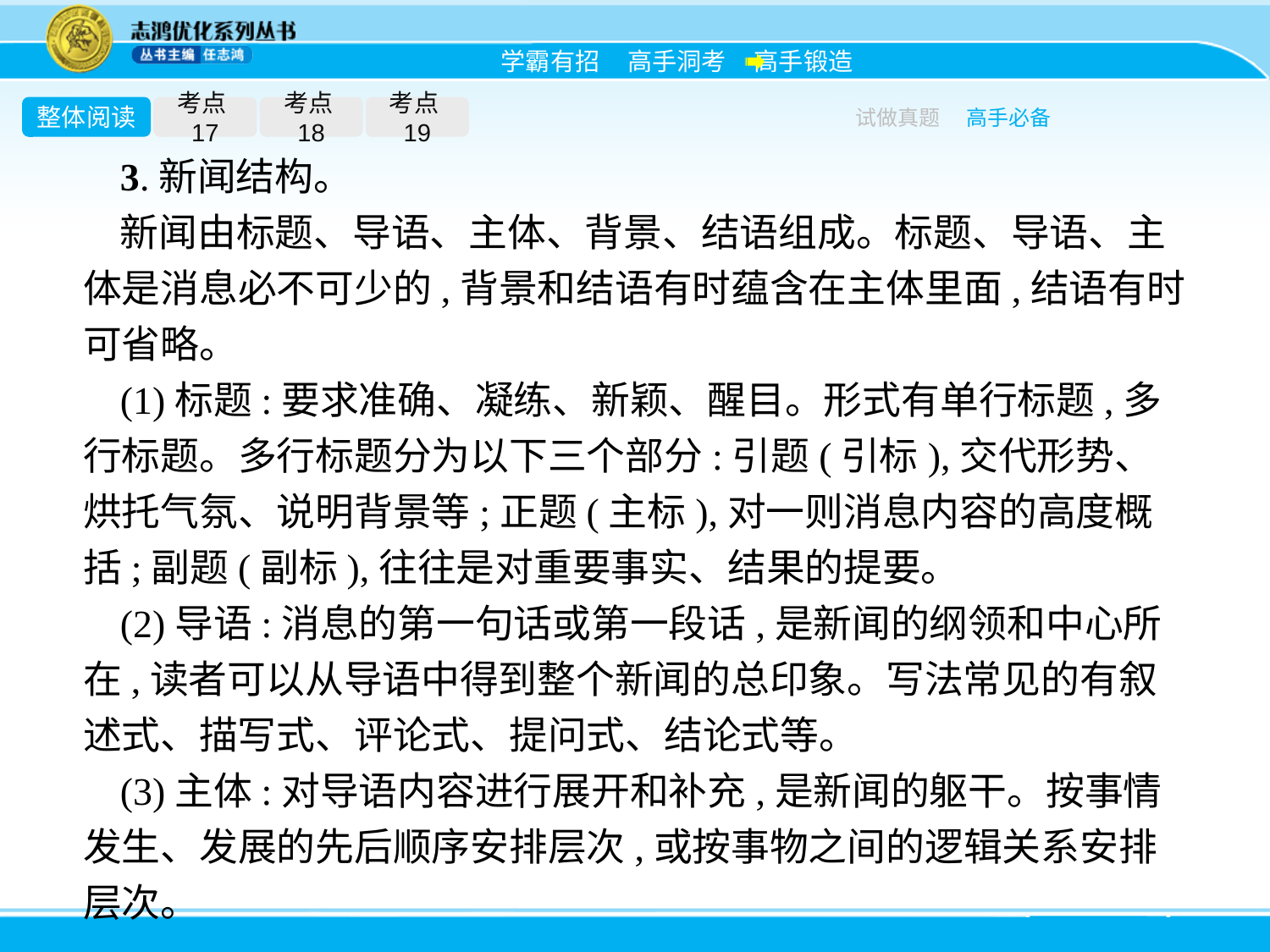

整体阅读
考点17
考点18
考点19
试做真题
高手必备
3.新闻结构。
新闻由标题、导语、主体、背景、结语组成。标题、导语、主体是消息必不可少的,背景和结语有时蕴含在主体里面,结语有时可省略。
(1)标题:要求准确、凝练、新颖、醒目。形式有单行标题,多行标题。多行标题分为以下三个部分:引题(引标),交代形势、烘托气氛、说明背景等;正题(主标),对一则消息内容的高度概括;副题(副标),往往是对重要事实、结果的提要。
(2)导语:消息的第一句话或第一段话,是新闻的纲领和中心所在,读者可以从导语中得到整个新闻的总印象。写法常见的有叙述式、描写式、评论式、提问式、结论式等。
(3)主体:对导语内容进行展开和补充,是新闻的躯干。按事情发生、发展的先后顺序安排层次,或按事物之间的逻辑关系安排层次。